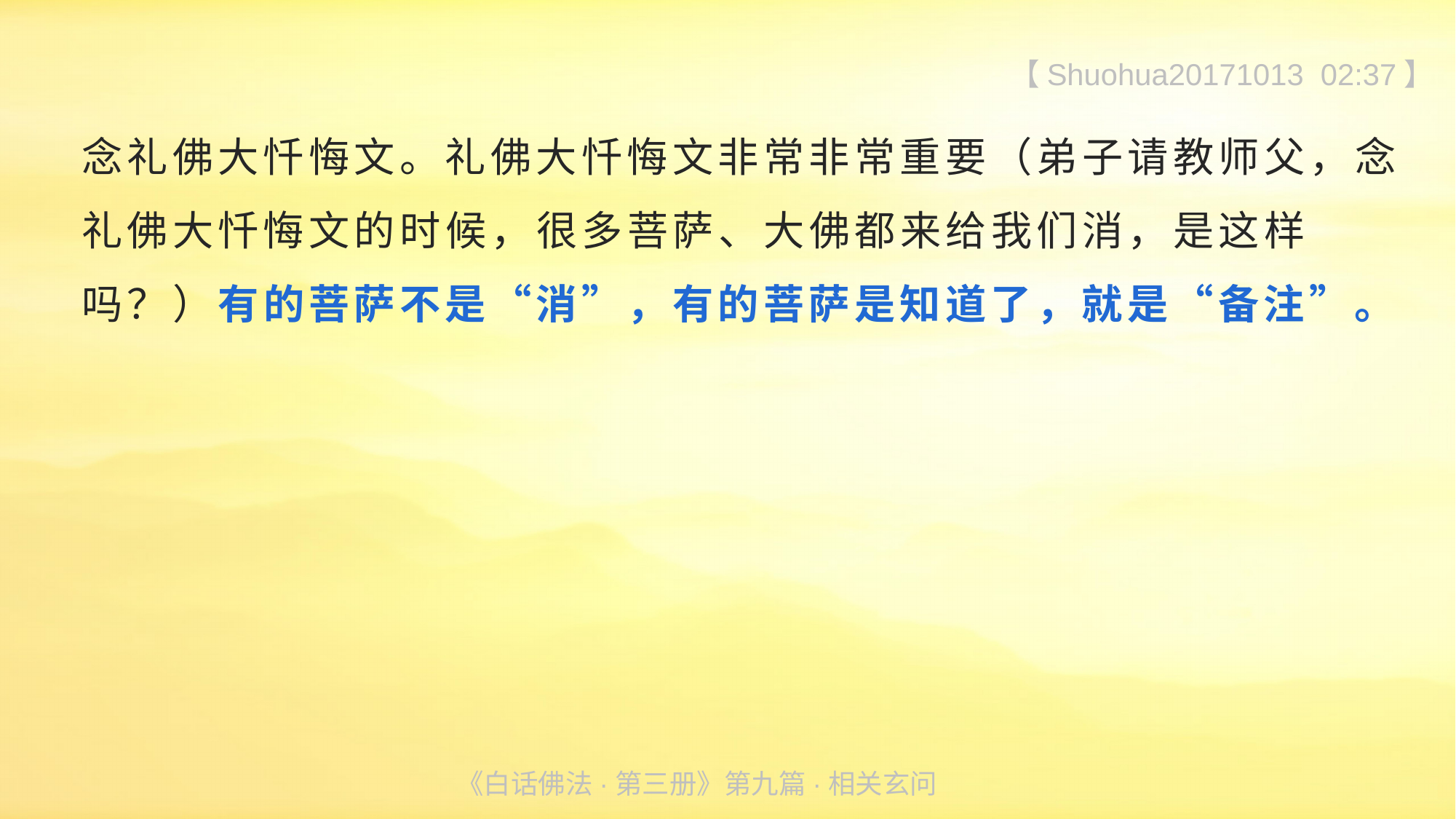

【Shuohua20171013  02:37】
念礼佛大忏悔文。礼佛大忏悔文非常非常重要（弟子请教师父，念礼佛大忏悔文的时候，很多菩萨、大佛都来给我们消，是这样吗？）有的菩萨不是“消”，有的菩萨是知道了，就是“备注”。
《白话佛法·第三册》第九篇·相关玄问